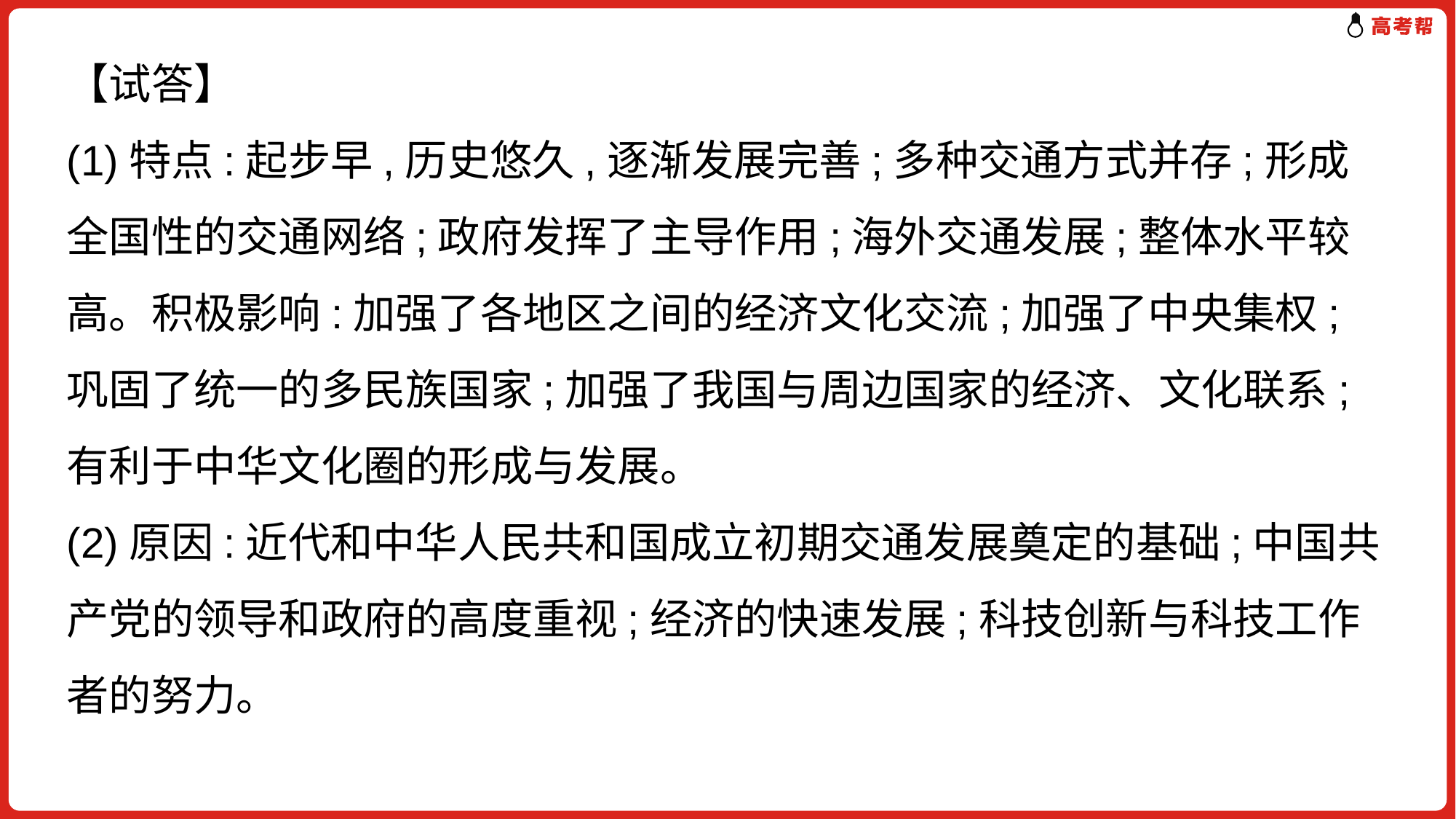

【试答】
(1)特点:起步早,历史悠久,逐渐发展完善;多种交通方式并存;形成全国性的交通网络;政府发挥了主导作用;海外交通发展;整体水平较高。积极影响:加强了各地区之间的经济文化交流;加强了中央集权;巩固了统一的多民族国家;加强了我国与周边国家的经济、文化联系;有利于中华文化圈的形成与发展。
(2)原因:近代和中华人民共和国成立初期交通发展奠定的基础;中国共产党的领导和政府的高度重视;经济的快速发展;科技创新与科技工作者的努力。